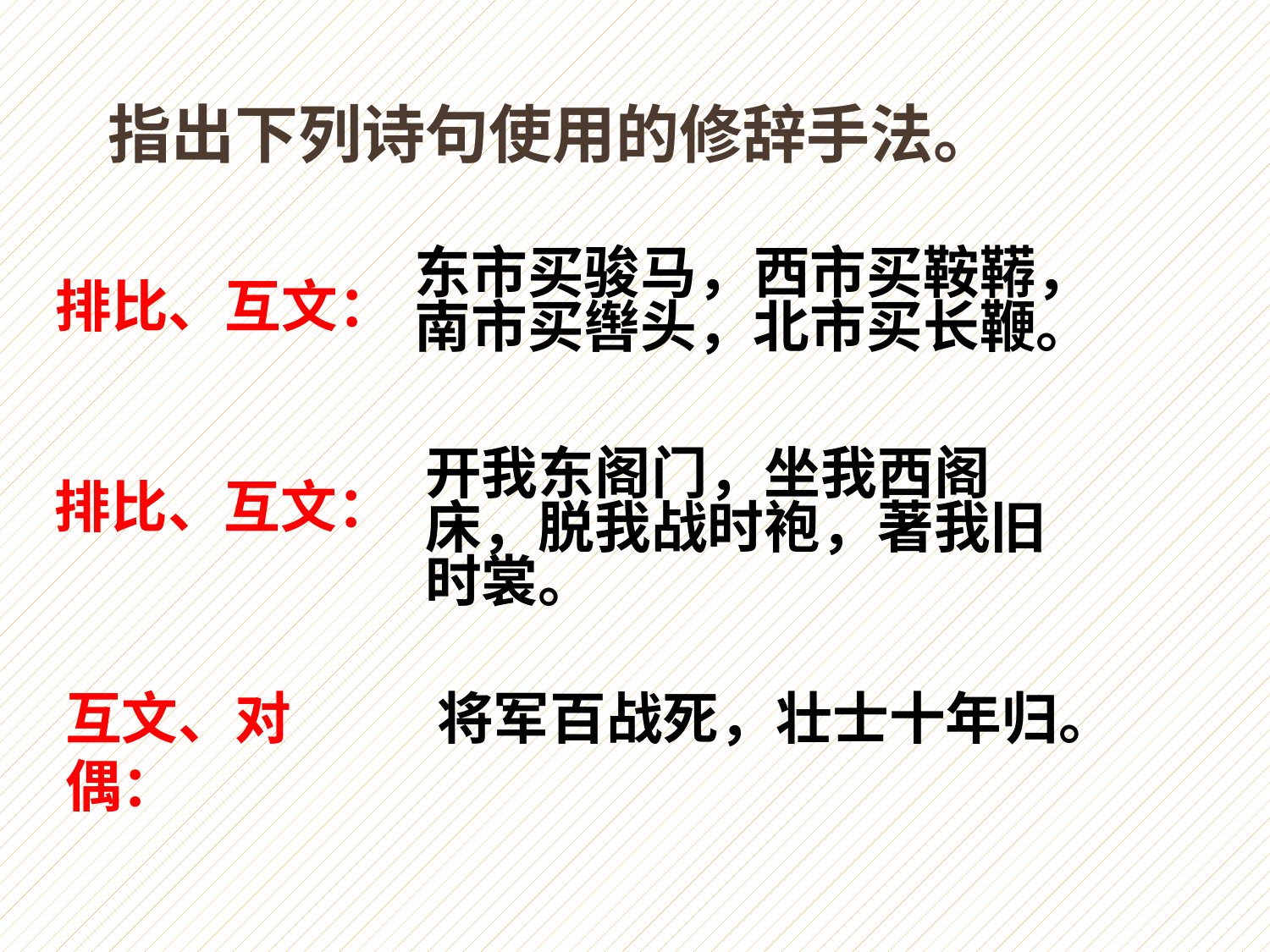

指出下列诗句使用的修辞手法。
东市买骏马，西市买鞍鞯，南市买辔头，北市买长鞭。
排比、互文：
开我东阁门，坐我西阁床，脱我战时袍，著我旧时裳。
排比、互文：
互文、对偶：
将军百战死，壮士十年归。